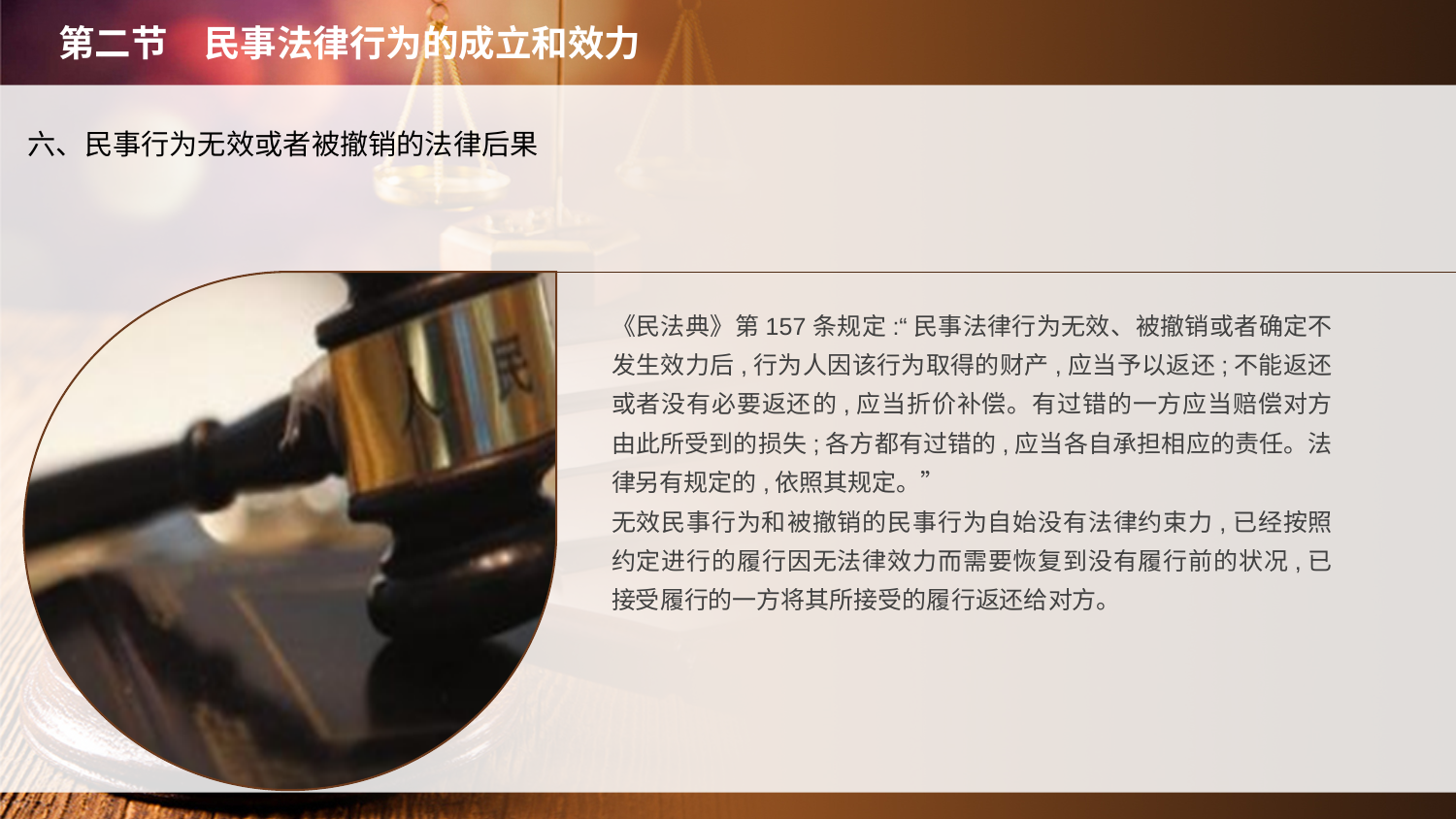

第二节　民事法律行为的成立和效力
六、民事行为无效或者被撤销的法律后果

《民法典》第157条规定:“民事法律行为无效、被撤销或者确定不发生效力后,行为人因该行为取得的财产,应当予以返还;不能返还或者没有必要返还的,应当折价补偿。有过错的一方应当赔偿对方由此所受到的损失;各方都有过错的,应当各自承担相应的责任。法律另有规定的,依照其规定。”
无效民事行为和被撤销的民事行为自始没有法律约束力,已经按照约定进行的履行因无法律效力而需要恢复到没有履行前的状况,已接受履行的一方将其所接受的履行返还给对方。